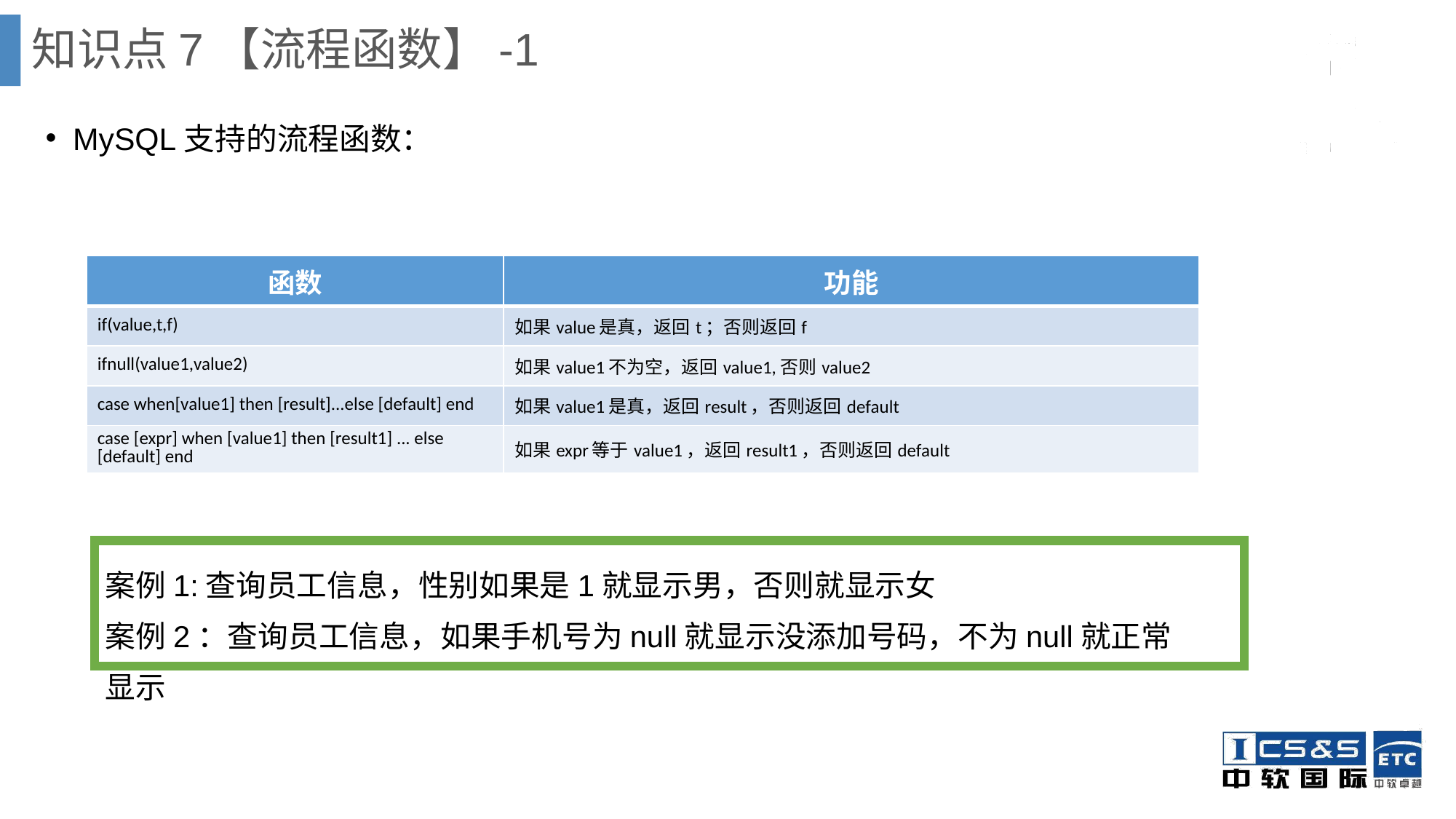

知识点7【流程函数】-1
MySQL支持的流程函数：

| 函数 | 功能 |
| --- | --- |
| if(value,t,f) | 如果value是真，返回t；否则返回f |
| ifnull(value1,value2) | 如果value1不为空，返回value1,否则value2 |
| case when[value1] then [result]...else [default] end | 如果value1是真，返回result，否则返回default |
| case [expr] when [value1] then [result1] ... else [default] end | 如果expr等于value1，返回result1，否则返回default |

案例1:查询员工信息，性别如果是1就显示男，否则就显示女
案例2：查询员工信息，如果手机号为null就显示没添加号码，不为null就正常显示